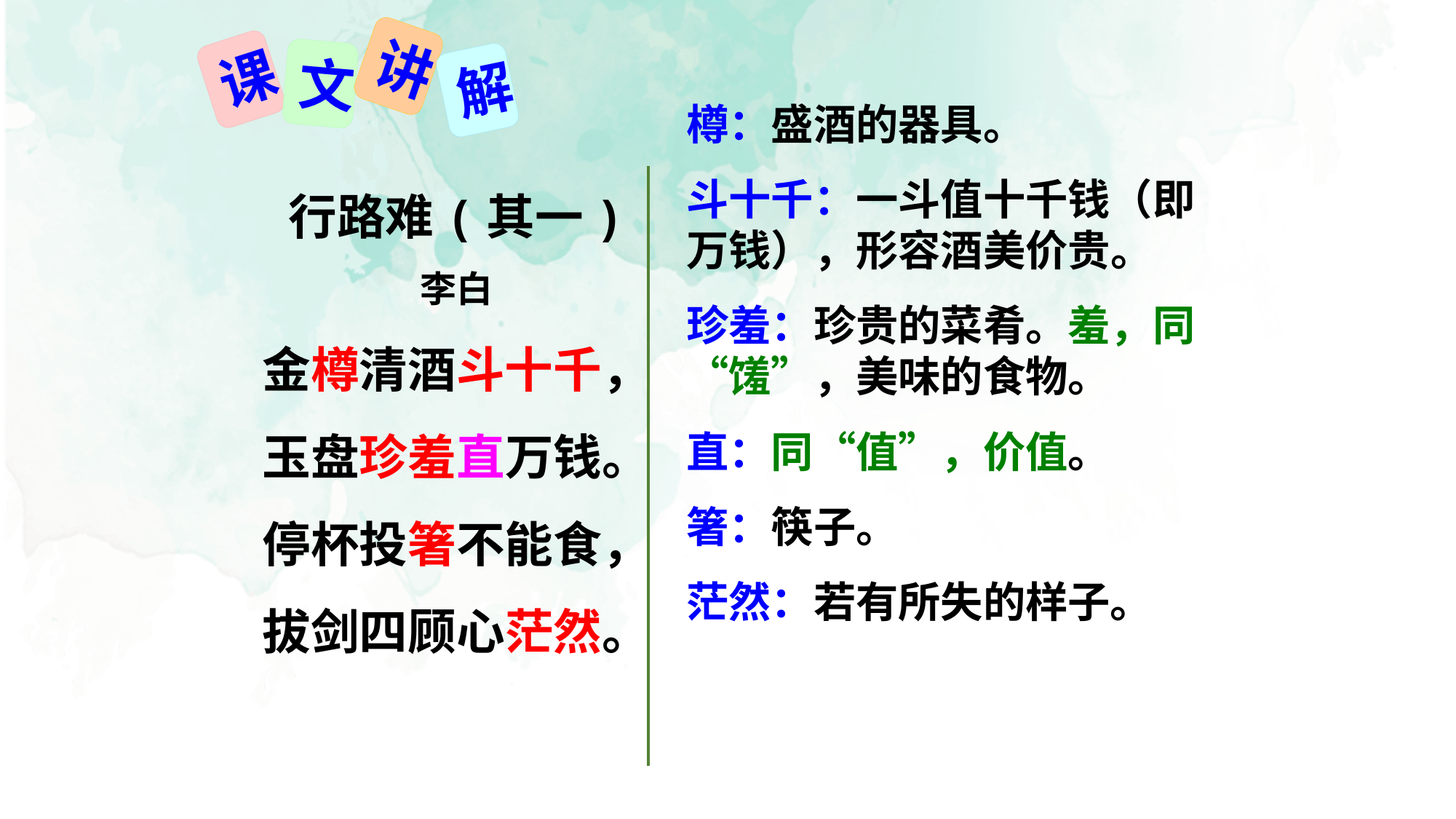

讲
课
文
解
樽：盛酒的器具。
斗十千：一斗值十千钱（即万钱），形容酒美价贵。
珍羞：珍贵的菜肴。羞，同“馐”，美味的食物。
直：同“值”，价值。
箸：筷子。
茫然：若有所失的样子。
行路难(其一)
李白
金樽清酒斗十千，
玉盘珍羞直万钱。
停杯投箸不能食，
拔剑四顾心茫然。